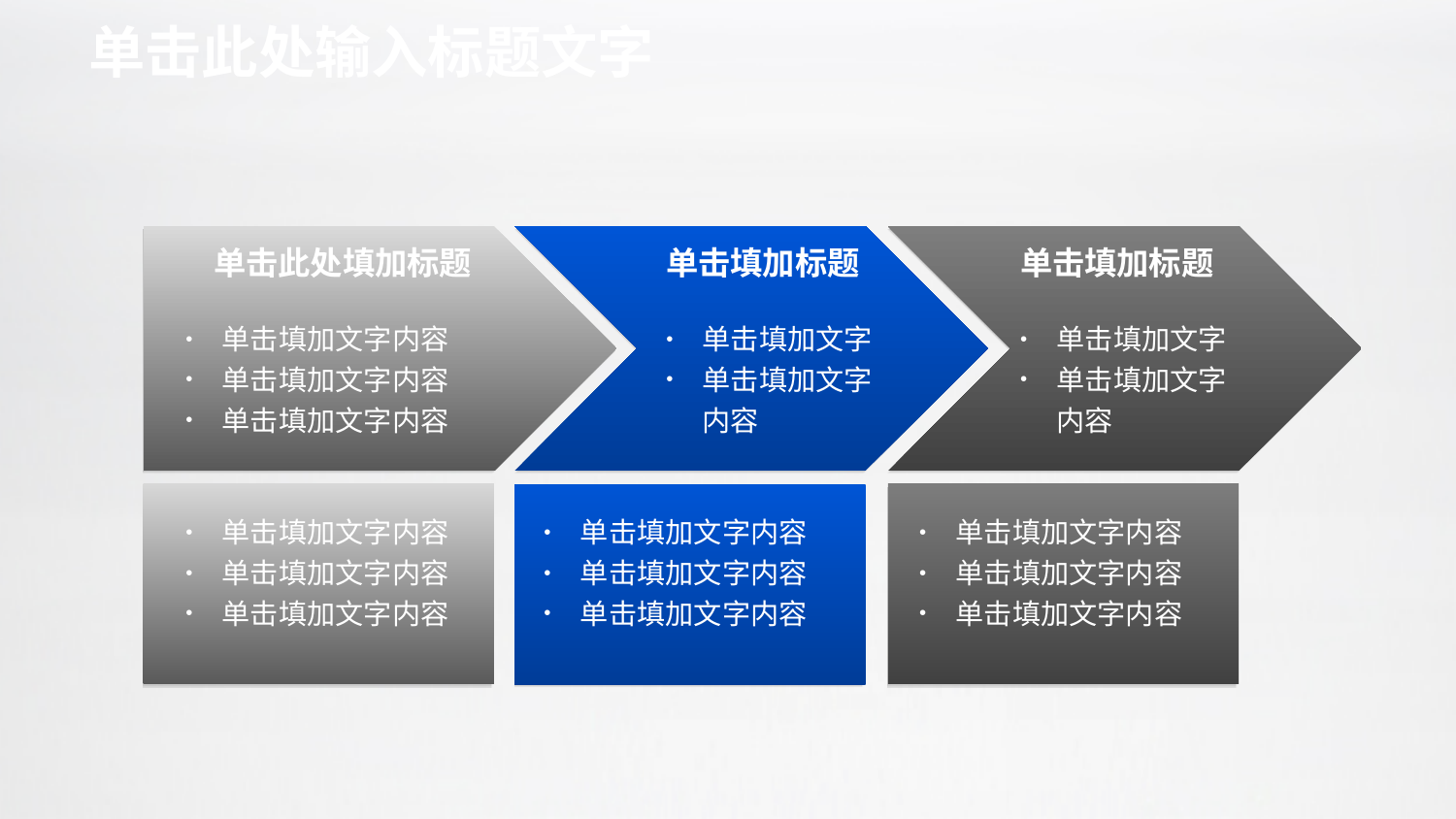

单击此处输入标题文字

单击此处填加标题

单击填加文字内容
单击填加文字内容
单击填加文字内容
单击填加标题

单击填加文字
单击填加文字内容
单击填加标题

单击填加文字
单击填加文字内容

单击填加文字内容
单击填加文字内容
单击填加文字内容
单击填加文字内容
单击填加文字内容
单击填加文字内容
单击填加文字内容
单击填加文字内容
单击填加文字内容